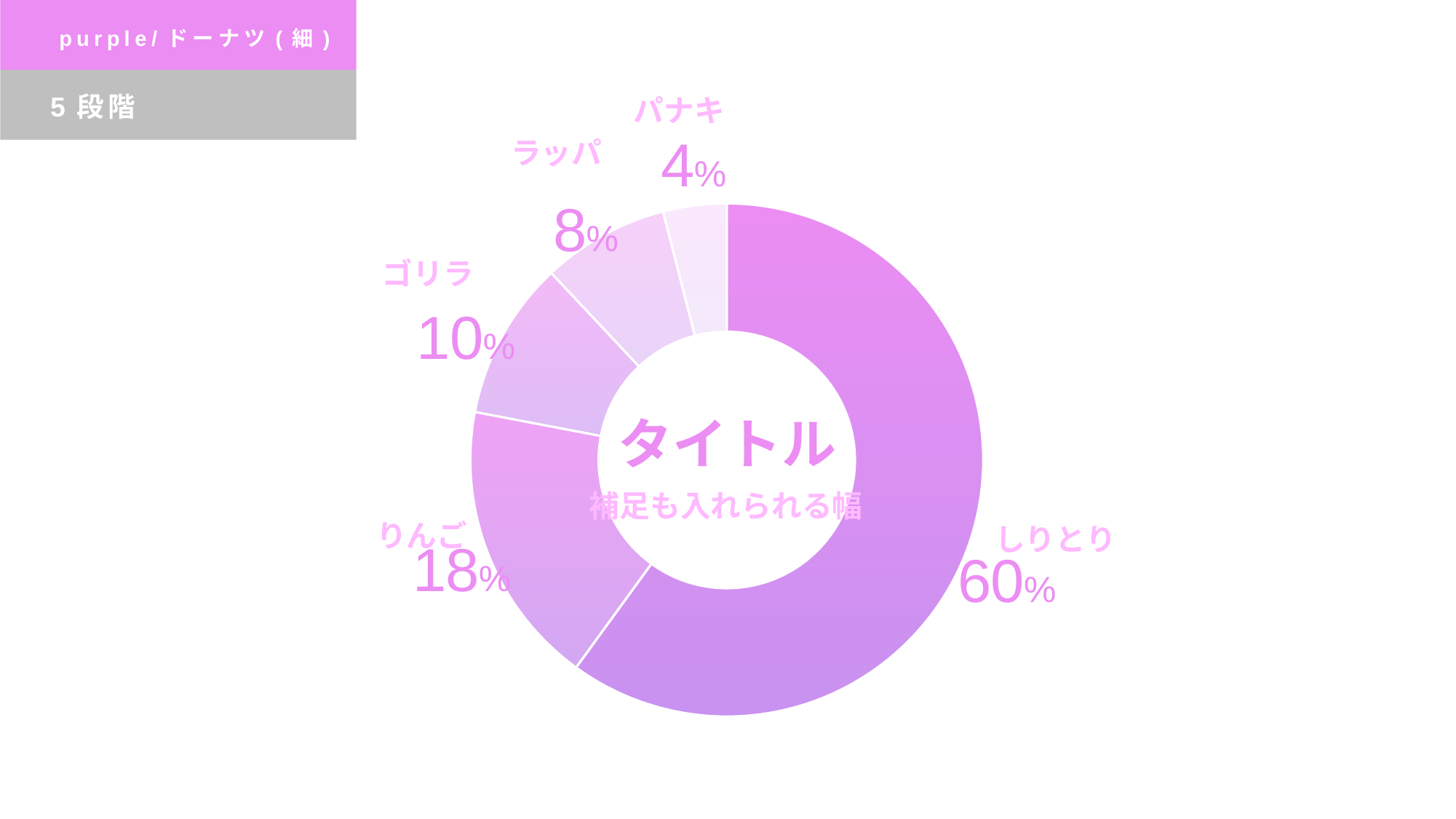

purple/ドーナツ(細)

5段階
パナキ

### Chart

| Category |  |
|---|---|
ラッパ

ゴリラ
タイトル
補足も入れられる幅
りんご
しりとり